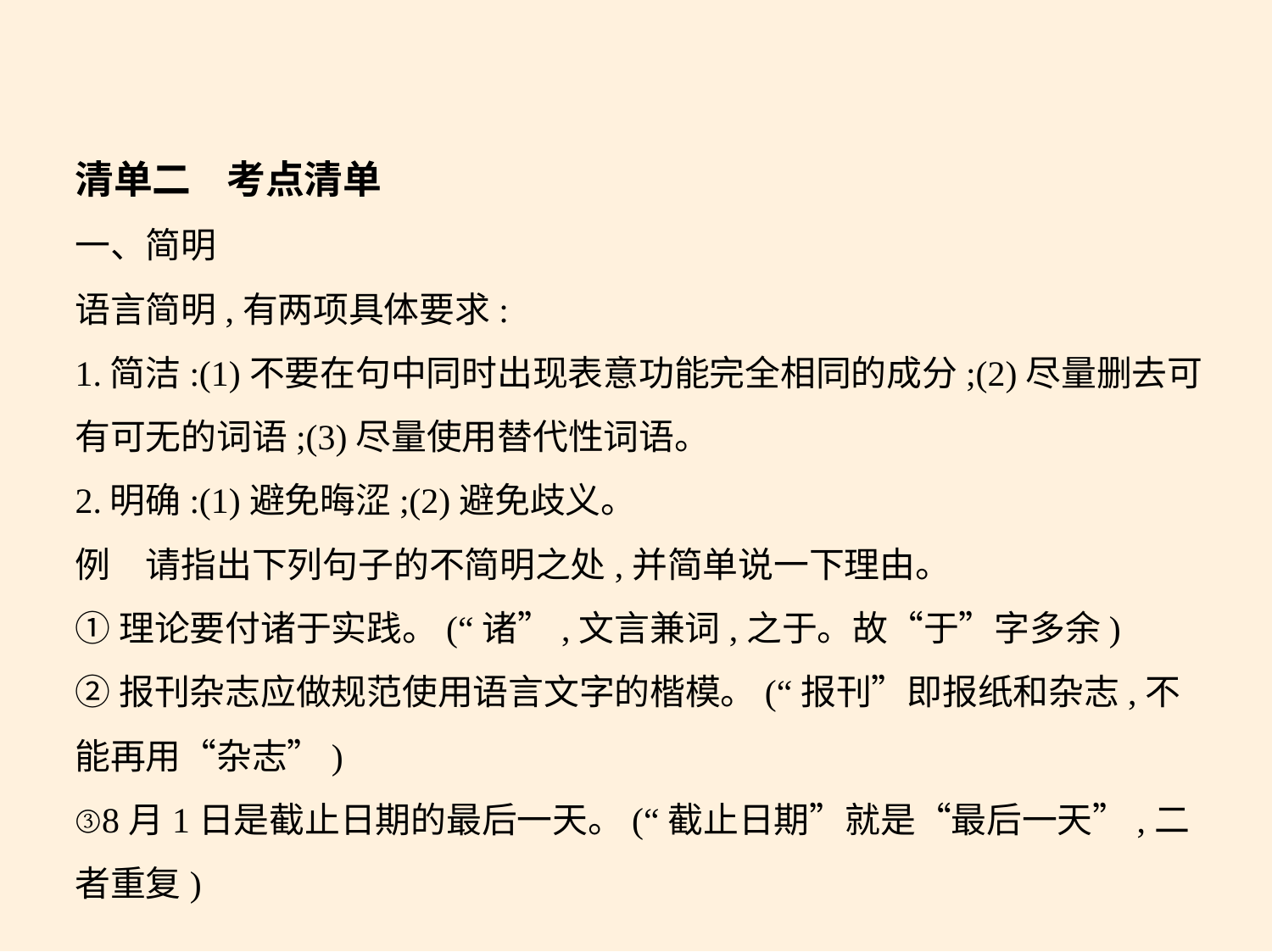

清单二    考点清单
一、简明
语言简明,有两项具体要求:
1.简洁:(1)不要在句中同时出现表意功能完全相同的成分;(2)尽量删去可
有可无的词语;(3)尽量使用替代性词语。
2.明确:(1)避免晦涩;(2)避免歧义。
例　请指出下列句子的不简明之处,并简单说一下理由。
①理论要付诸于实践。(“诸”,文言兼词,之于。故“于”字多余)
②报刊杂志应做规范使用语言文字的楷模。(“报刊”即报纸和杂志,不
能再用“杂志”)
③8月1日是截止日期的最后一天。(“截止日期”就是“最后一天”,二
者重复)